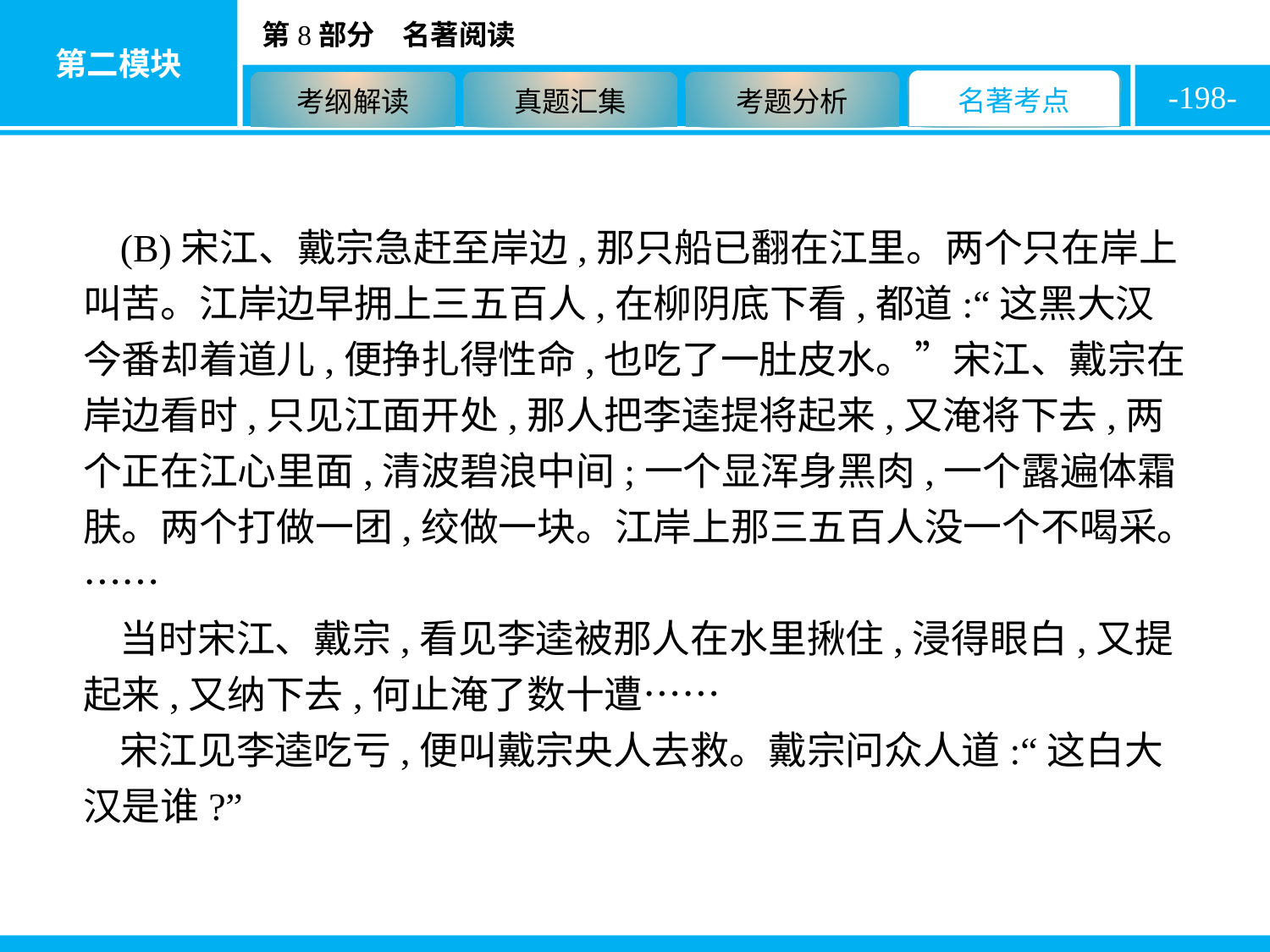

-198-
(B)宋江、戴宗急赶至岸边,那只船已翻在江里。两个只在岸上叫苦。江岸边早拥上三五百人,在柳阴底下看,都道:“这黑大汉今番却着道儿,便挣扎得性命,也吃了一肚皮水。”宋江、戴宗在岸边看时,只见江面开处,那人把李逵提将起来,又淹将下去,两个正在江心里面,清波碧浪中间;一个显浑身黑肉,一个露遍体霜肤。两个打做一团,绞做一块。江岸上那三五百人没一个不喝采。……
当时宋江、戴宗,看见李逵被那人在水里揪住,浸得眼白,又提起来,又纳下去,何止淹了数十遭……
宋江见李逵吃亏,便叫戴宗央人去救。戴宗问众人道:“这白大汉是谁?”